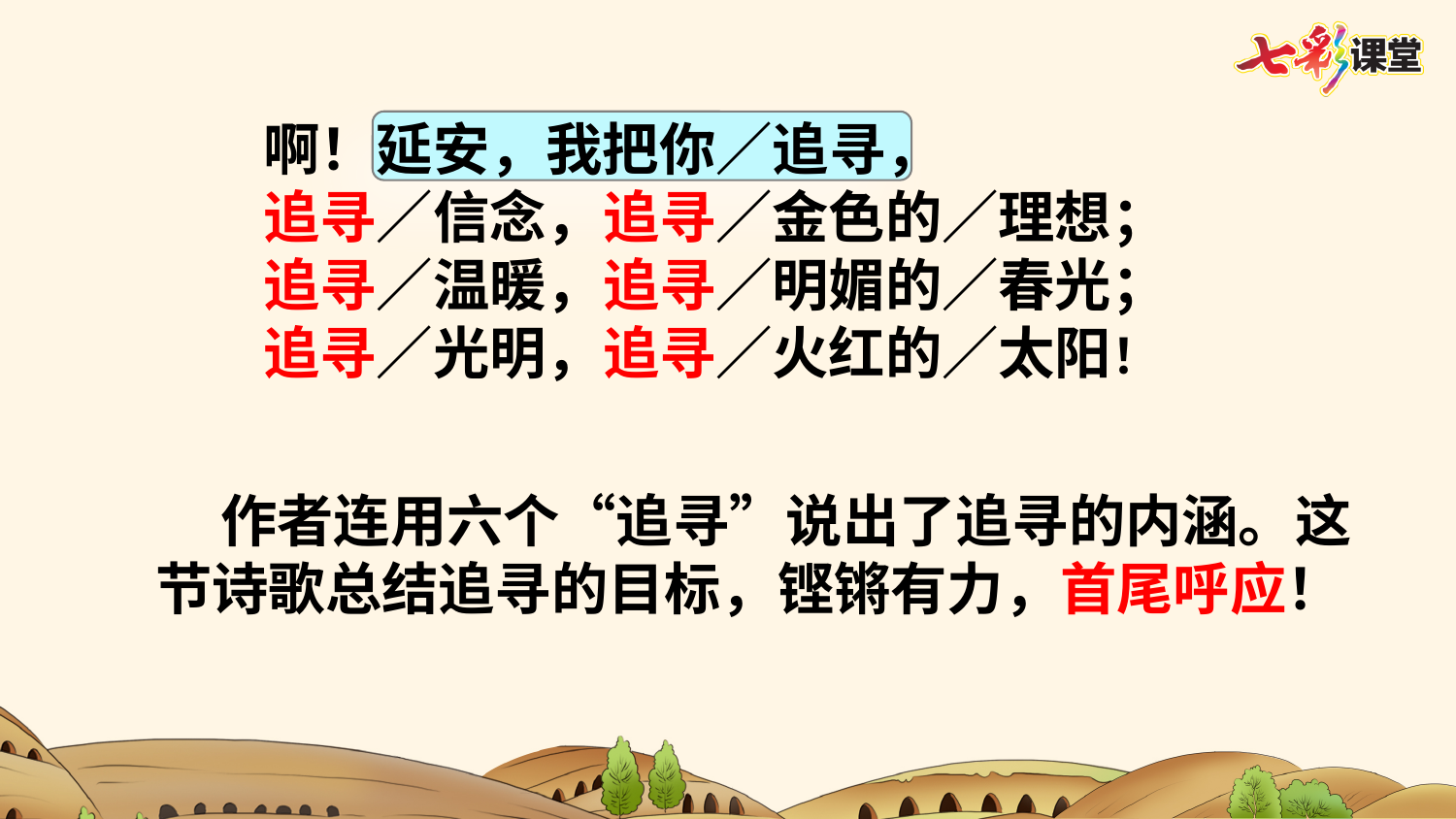

啊！延安，我把你／追寻，
追寻／信念，追寻／金色的／理想；
追寻／温暖，追寻／明媚的／春光；
追寻／光明，追寻／火红的／太阳！

    作者连用六个“追寻”说出了追寻的内涵。这节诗歌总结追寻的目标，铿锵有力，首尾呼应！